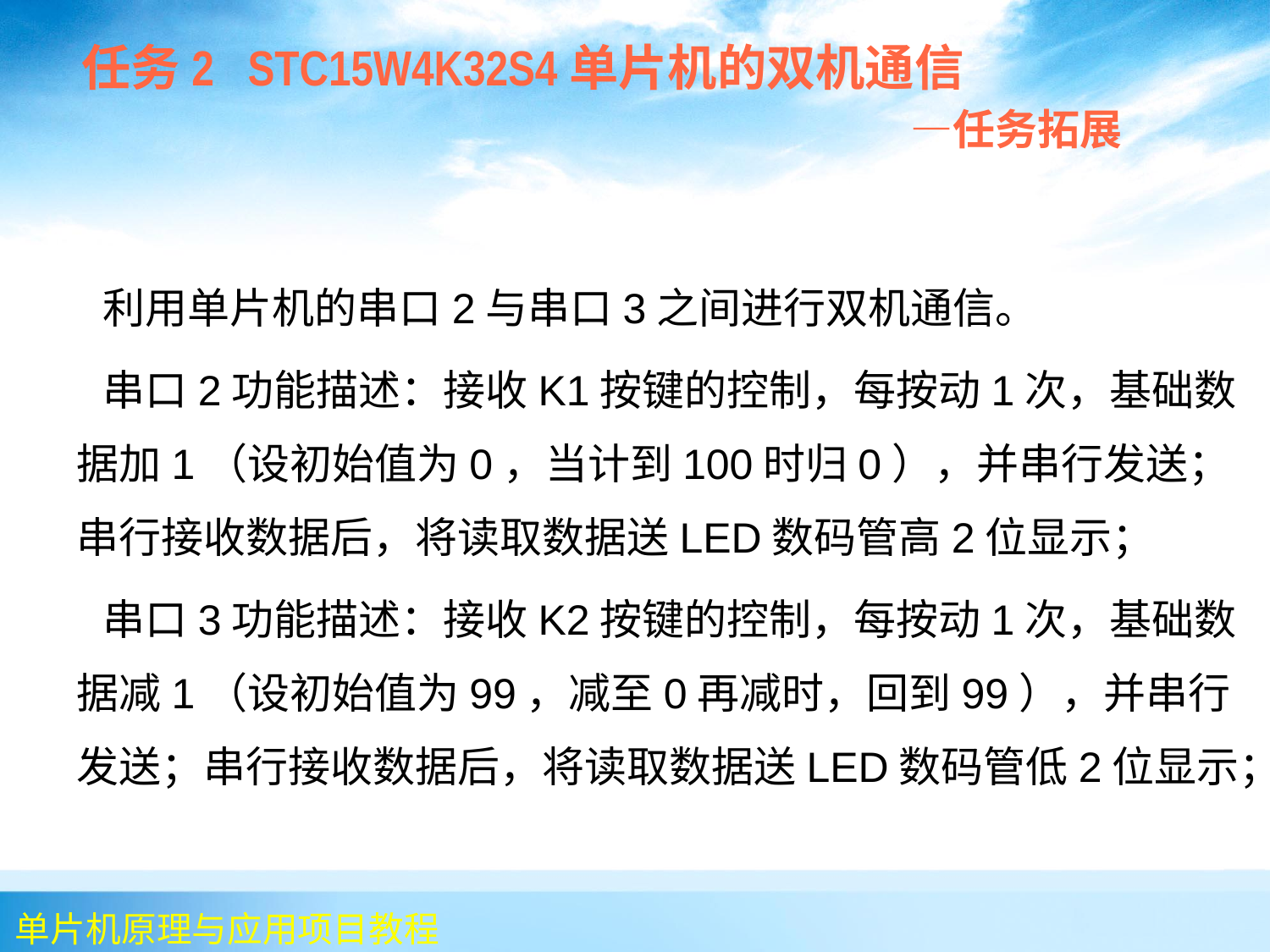

任务2   STC15W4K32S4单片机的双机通信
                                                                              —任务拓展

      利用单片机的串口2与串口3之间进行双机通信。
      串口2功能描述：接收K1按键的控制，每按动1次，基础数据加1（设初始值为0，当计到100时归0），并串行发送；串行接收数据后，将读取数据送LED数码管高2位显示；
      串口3功能描述：接收K2按键的控制，每按动1次，基础数据减1（设初始值为99，减至0再减时，回到99），并串行发送；串行接收数据后，将读取数据送LED数码管低2位显示；